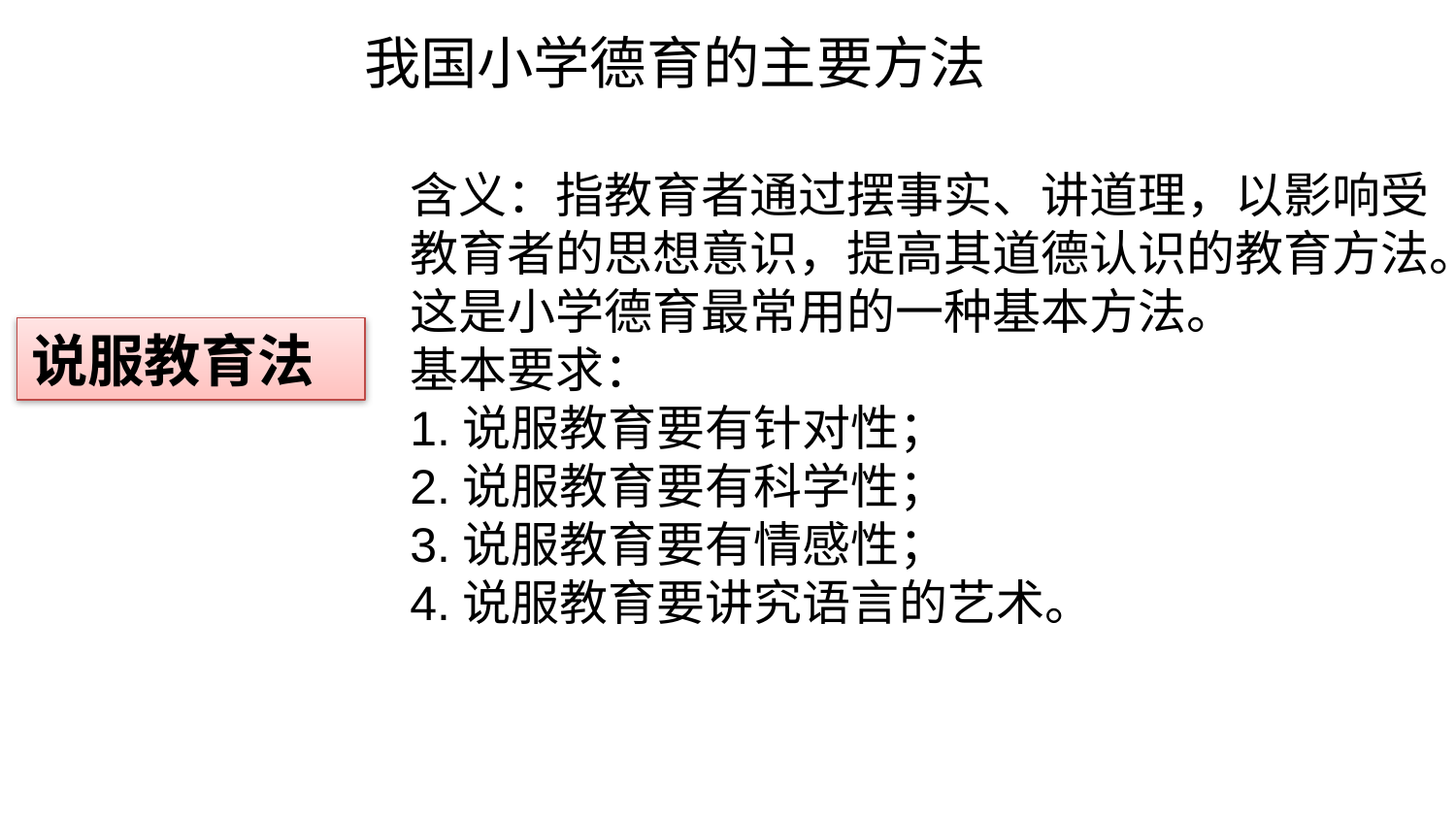

我国小学德育的主要方法
含义：指教育者通过摆事实、讲道理，以影响受教育者的思想意识，提高其道德认识的教育方法。这是小学德育最常用的一种基本方法。
基本要求：
1.说服教育要有针对性；
2.说服教育要有科学性；
3.说服教育要有情感性；
4.说服教育要讲究语言的艺术。
说服教育法